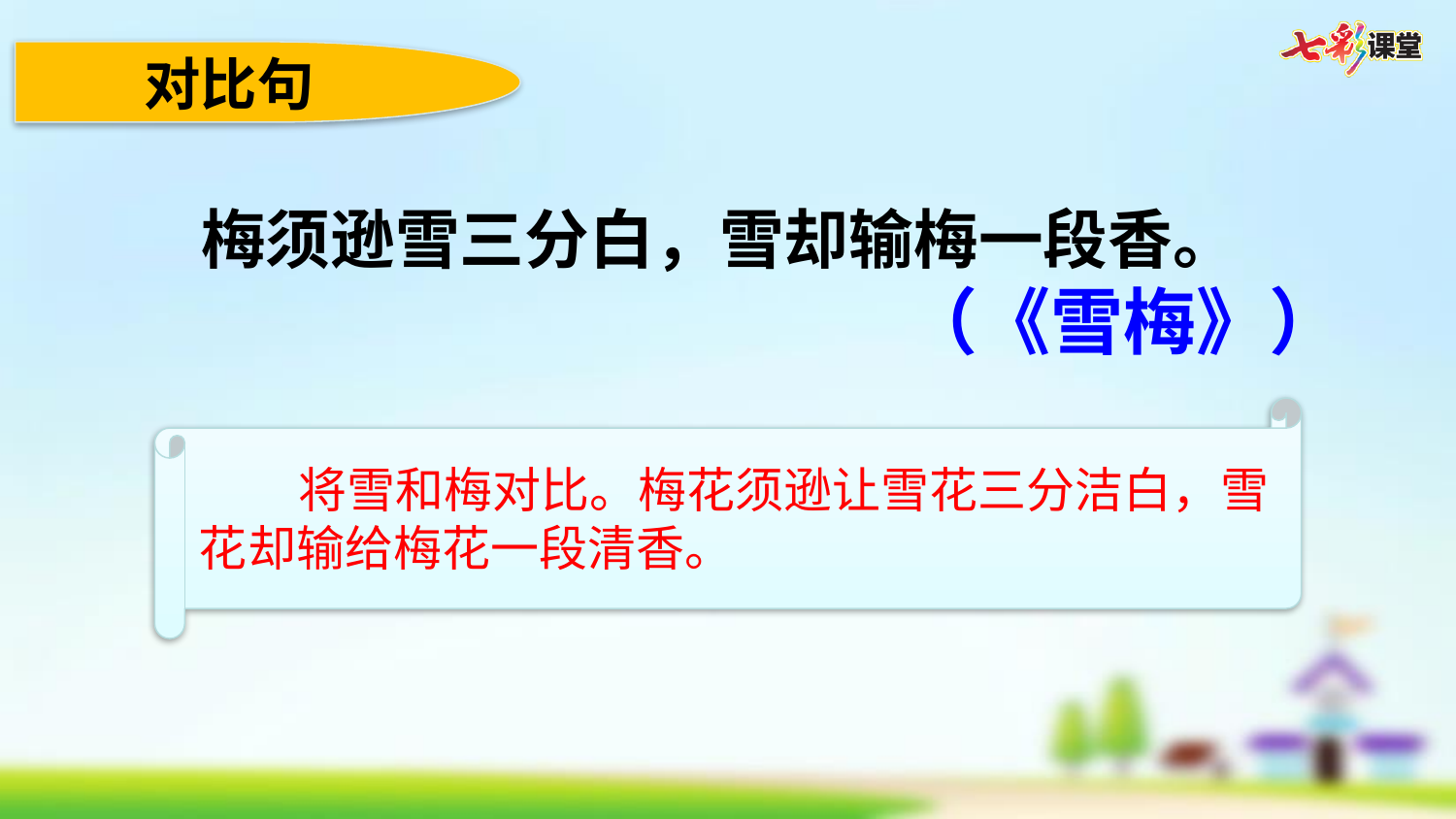

对比句
梅须逊雪三分白，雪却输梅一段香。
（《雪梅》）
        将雪和梅对比。梅花须逊让雪花三分洁白，雪花却输给梅花一段清香。